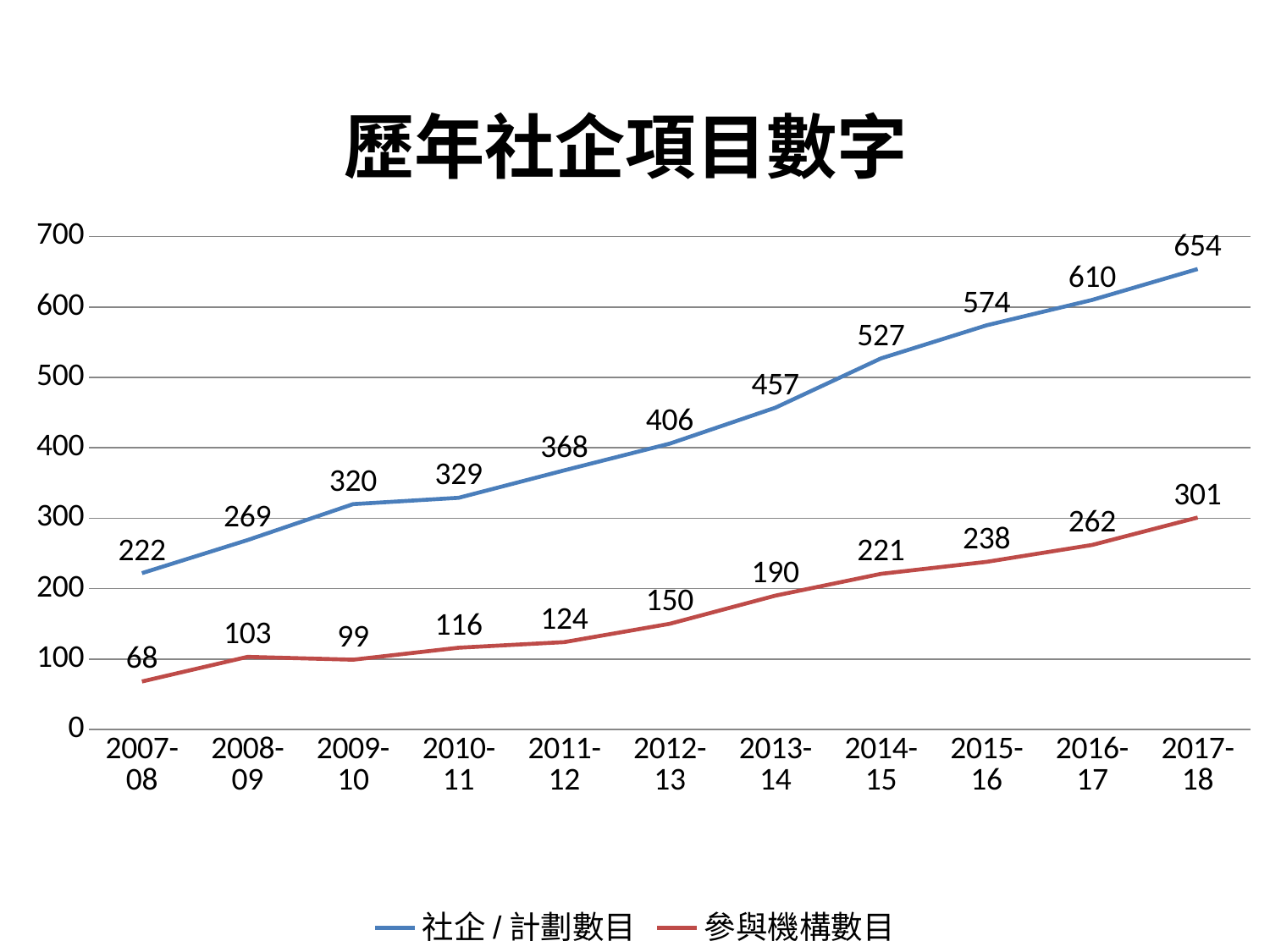

# 歷年社企項目數字

### Chart

| Category | 社企/計劃數目 | 參與機構數目 |
|---|---|---|
| 2007-08 | 222.0 | 68.0 |
| 2008-09 | 269.0 | 103.0 |
| 2009-10 | 320.0 | 99.0 |
| 2010-11 | 329.0 | 116.0 |
| 2011-12 | 368.0 | 124.0 |
| 2012-13 | 406.0 | 150.0 |
| 2013-14 | 457.0 | 190.0 |
| 2014-15 | 527.0 | 221.0 |
| 2015-16 | 574.0 | 238.0 |
| 2016-17 | 610.0 | 262.0 |
| 2017-18 | 654.0 | 301.0 |